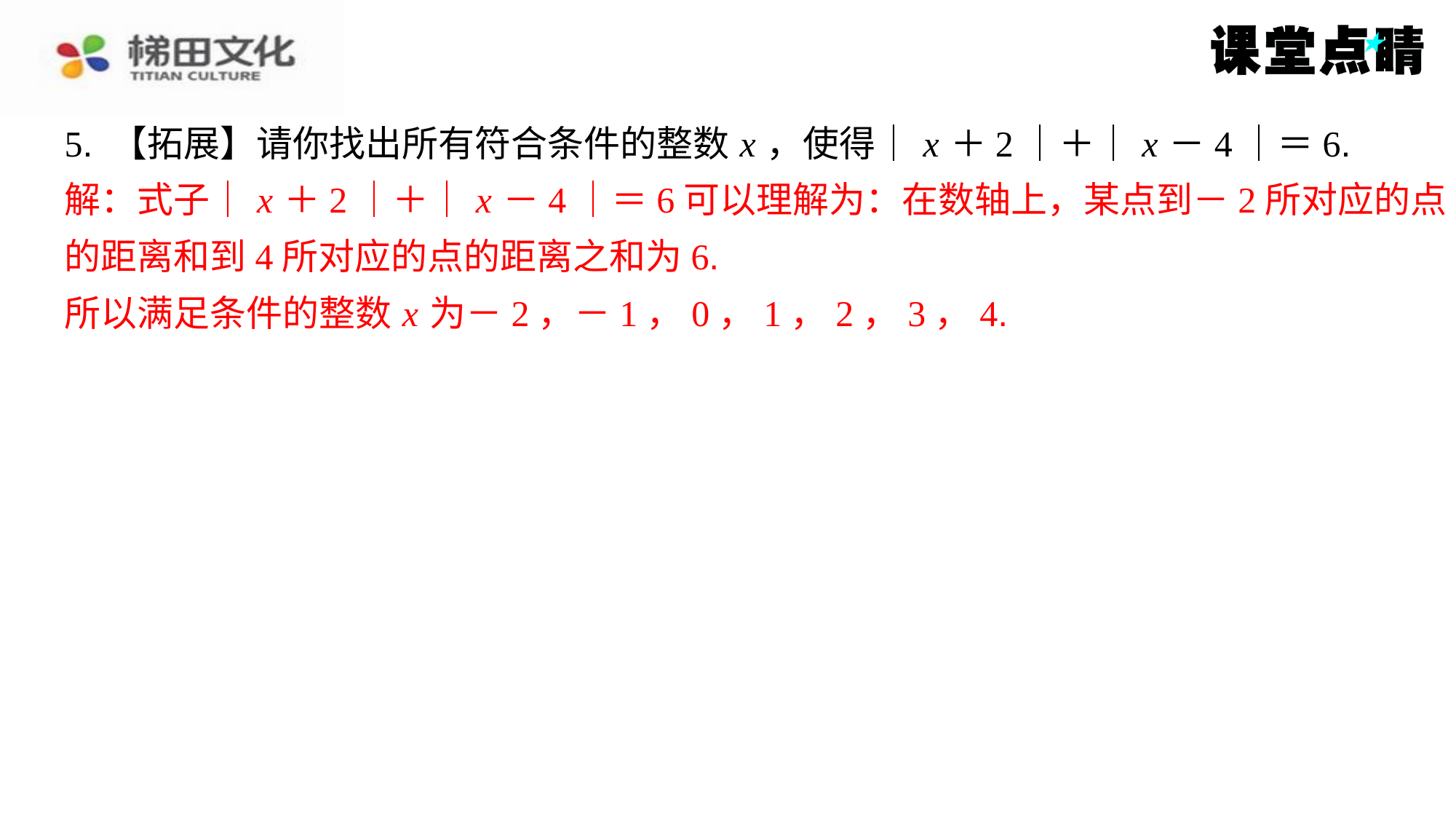

5. 【拓展】请你找出所有符合条件的整数 x ，使得｜ x ＋2｜＋｜ x －4｜＝6.
解：式子｜ x ＋2｜＋｜ x －4｜＝6可以理解为：在数轴上，某点到－2所对应的点
的距离和到4所对应的点的距离之和为6.
所以满足条件的整数 x 为－2，－1，0，1，2，3，4.
解：式子｜ x ＋2｜＋｜ x －4｜＝6可以理解为：在数轴上，某点到－2所对应的点
的距离和到4所对应的点的距离之和为6.
所以满足条件的整数 x 为－2，－1，0，1，2，3，4.